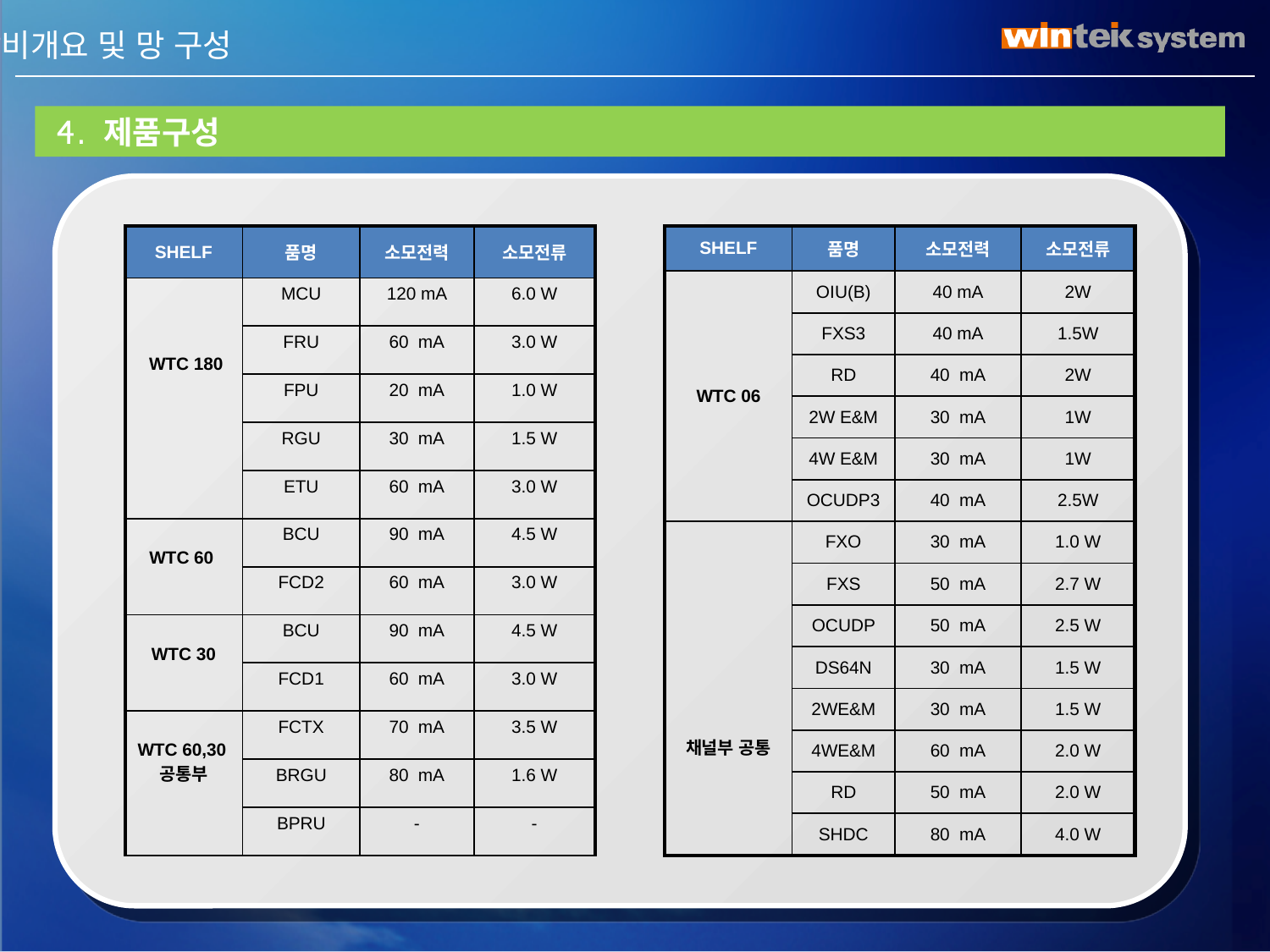

I. 장비개요 및 망 구성
 4. 제품구성

| SHELF | 품명 | 소모전력 | 소모전류 |
| --- | --- | --- | --- |
| WTC 06 | OIU(B) | 40 mA | 2W |
|  | FXS3 | 40 mA | 1.5W |
|  | RD | 40 mA | 2W |
|  | 2W E&M | 30 mA | 1W |
|  | 4W E&M | 30 mA | 1W |
|  | OCUDP3 | 40 mA | 2.5W |
| 채널부 공통 | FXO | 30 mA | 1.0 W |
|  | FXS | 50 mA | 2.7 W |
|  | OCUDP | 50 mA | 2.5 W |
|  | DS64N | 30 mA | 1.5 W |
|  | 2WE&M | 30 mA | 1.5 W |
|  | 4WE&M | 60 mA | 2.0 W |
|  | RD | 50 mA | 2.0 W |
|  | SHDC | 80 mA | 4.0 W |
| SHELF | 품명 | 소모전력 | 소모전류 |
| --- | --- | --- | --- |
| WTC 180 | MCU | 120 mA | 6.0 W |
|  | FRU | 60 mA | 3.0 W |
|  | FPU | 20 mA | 1.0 W |
|  | RGU | 30 mA | 1.5 W |
|  | ETU | 60 mA | 3.0 W |
| WTC 60 | BCU | 90 mA | 4.5 W |
|  | FCD2 | 60 mA | 3.0 W |
| WTC 30 | BCU | 90 mA | 4.5 W |
|  | FCD1 | 60 mA | 3.0 W |
| WTC 60,30공통부 | FCTX | 70 mA | 3.5 W |
|  | BRGU | 80 mA | 1.6 W |
|  | BPRU | - | - |